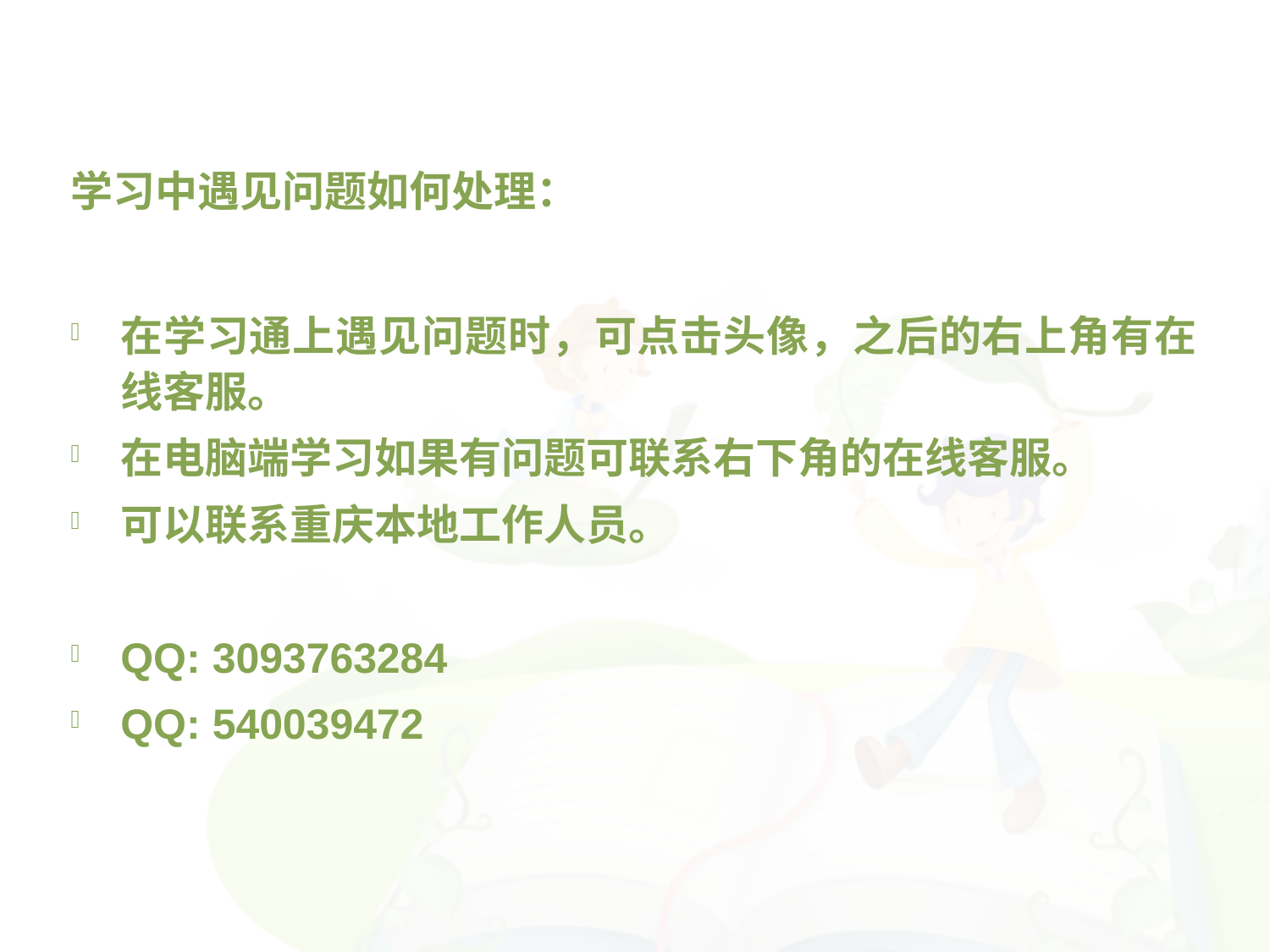

# 学习中遇见问题如何处理：
在学习通上遇见问题时，可点击头像，之后的右上角有在线客服。
在电脑端学习如果有问题可联系右下角的在线客服。
可以联系重庆本地工作人员。

QQ: 3093763284
QQ: 540039472